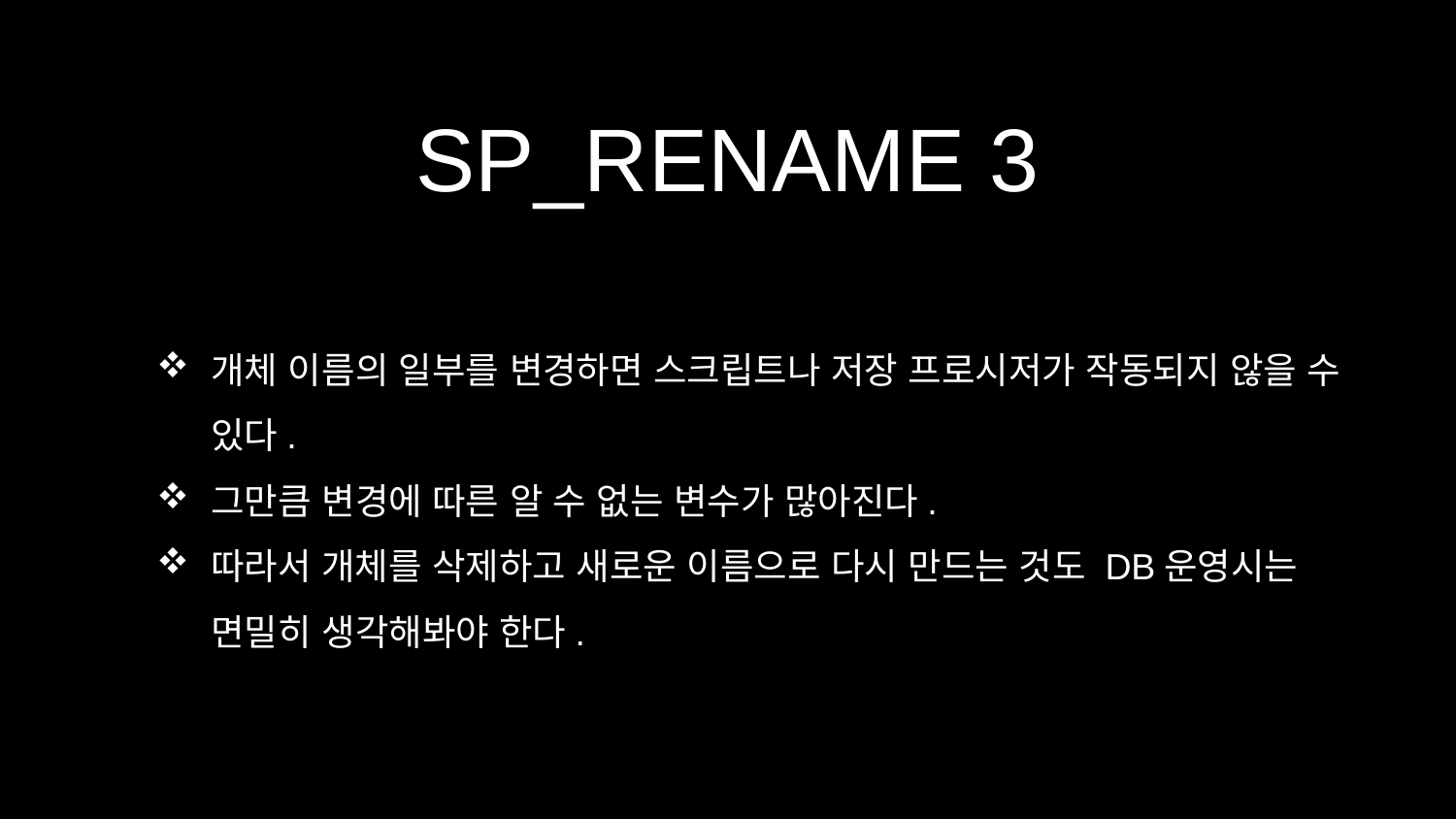

# SP_RENAME 3
개체 이름의 일부를 변경하면 스크립트나 저장 프로시저가 작동되지 않을 수 있다.
그만큼 변경에 따른 알 수 없는 변수가 많아진다.
따라서 개체를 삭제하고 새로운 이름으로 다시 만드는 것도 DB운영시는 면밀히 생각해봐야 한다.